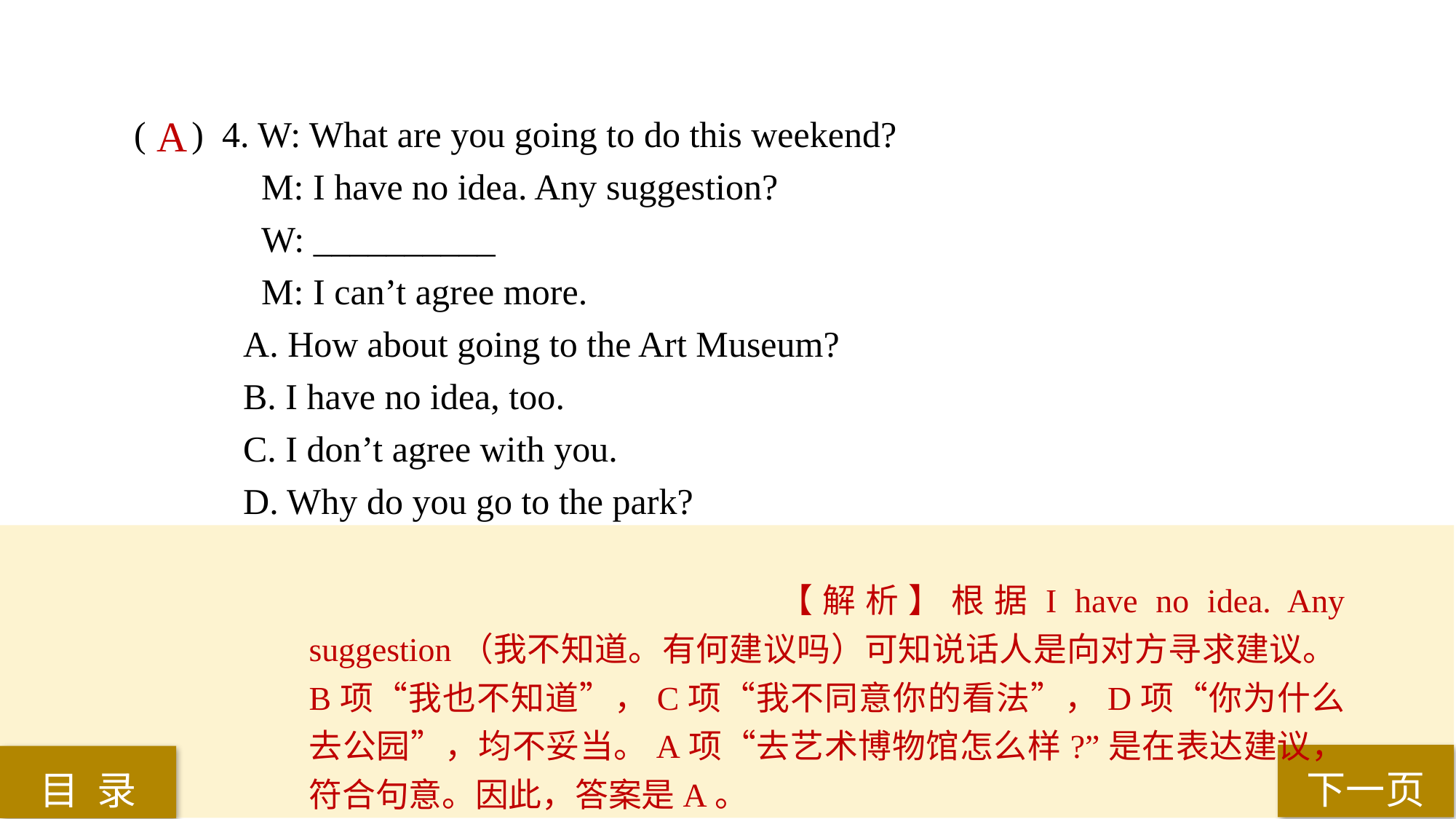

(     )  4. W: What are you going to do this weekend?
  M: I have no idea. Any suggestion?
  W: __________
  M: I can’t agree more.
A. How about going to the Art Museum?
B. I have no idea, too.
C. I don’t agree with you.
D. Why do you go to the park?
A
【解析】根据I have no idea. Any suggestion（我不知道。有何建议吗）可知说话人是向对方寻求建议。B项“我也不知道”，C项“我不同意你的看法”，D项“你为什么去公园”，均不妥当。A项“去艺术博物馆怎么样?”是在表达建议，符合句意。因此，答案是A。